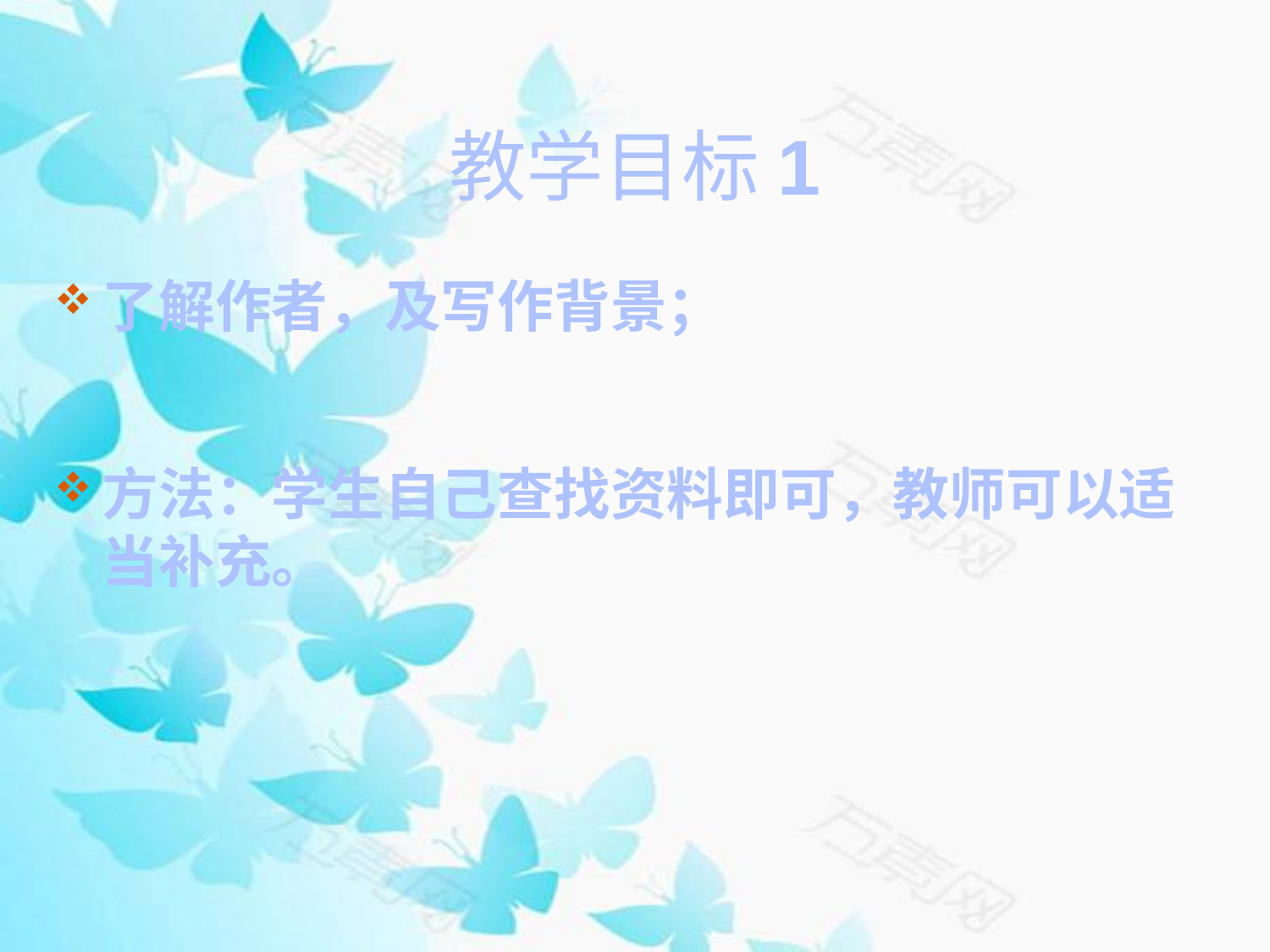

# 教学目标1
了解作者，及写作背景；

方法：学生自己查找资料即可，教师可以适当补充。